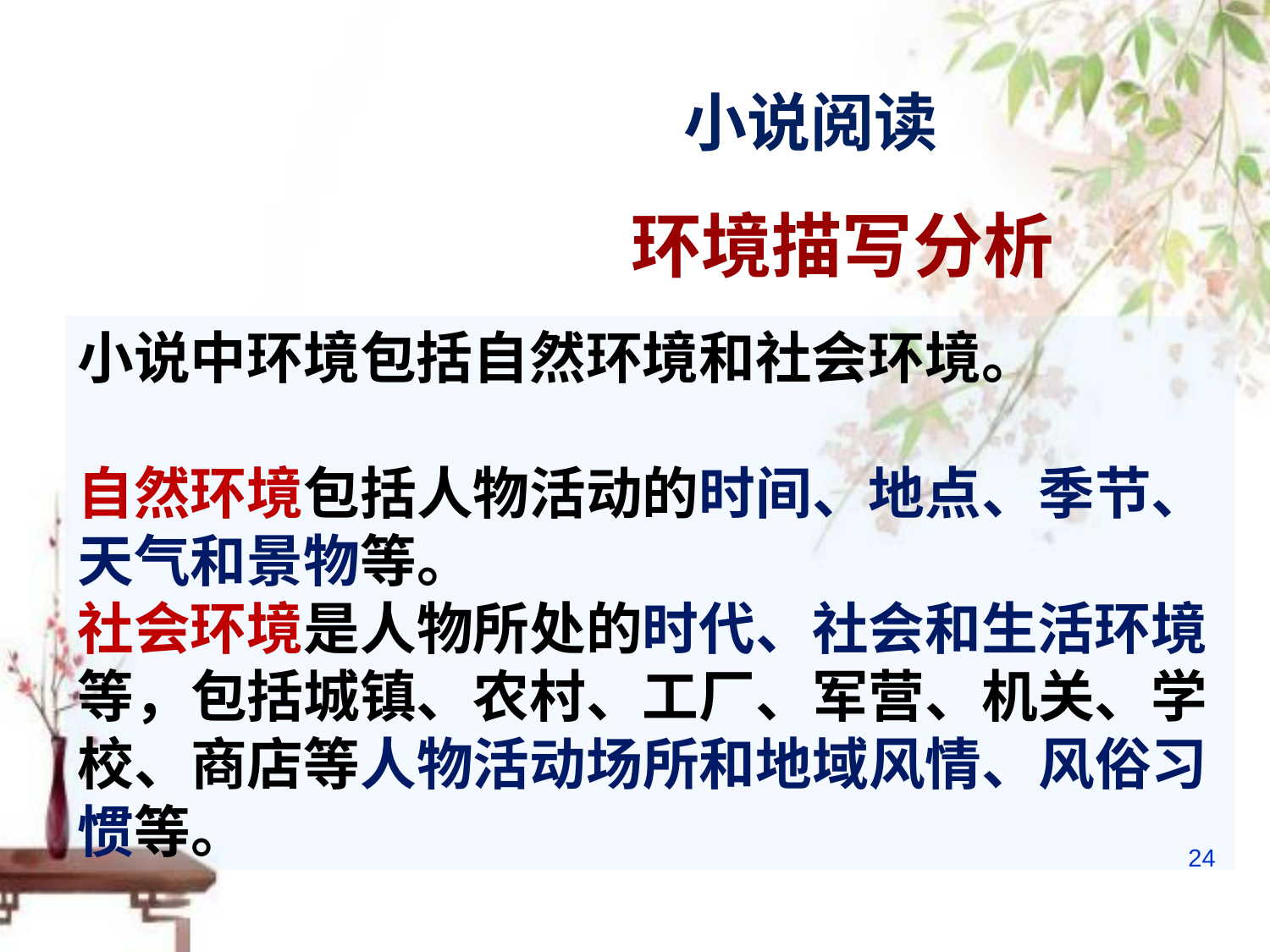

小说阅读
环境描写分析
小说中环境包括自然环境和社会环境。

自然环境包括人物活动的时间、地点、季节、天气和景物等。
社会环境是人物所处的时代、社会和生活环境等，包括城镇、农村、工厂、军营、机关、学校、商店等人物活动场所和地域风情、风俗习惯等。
24